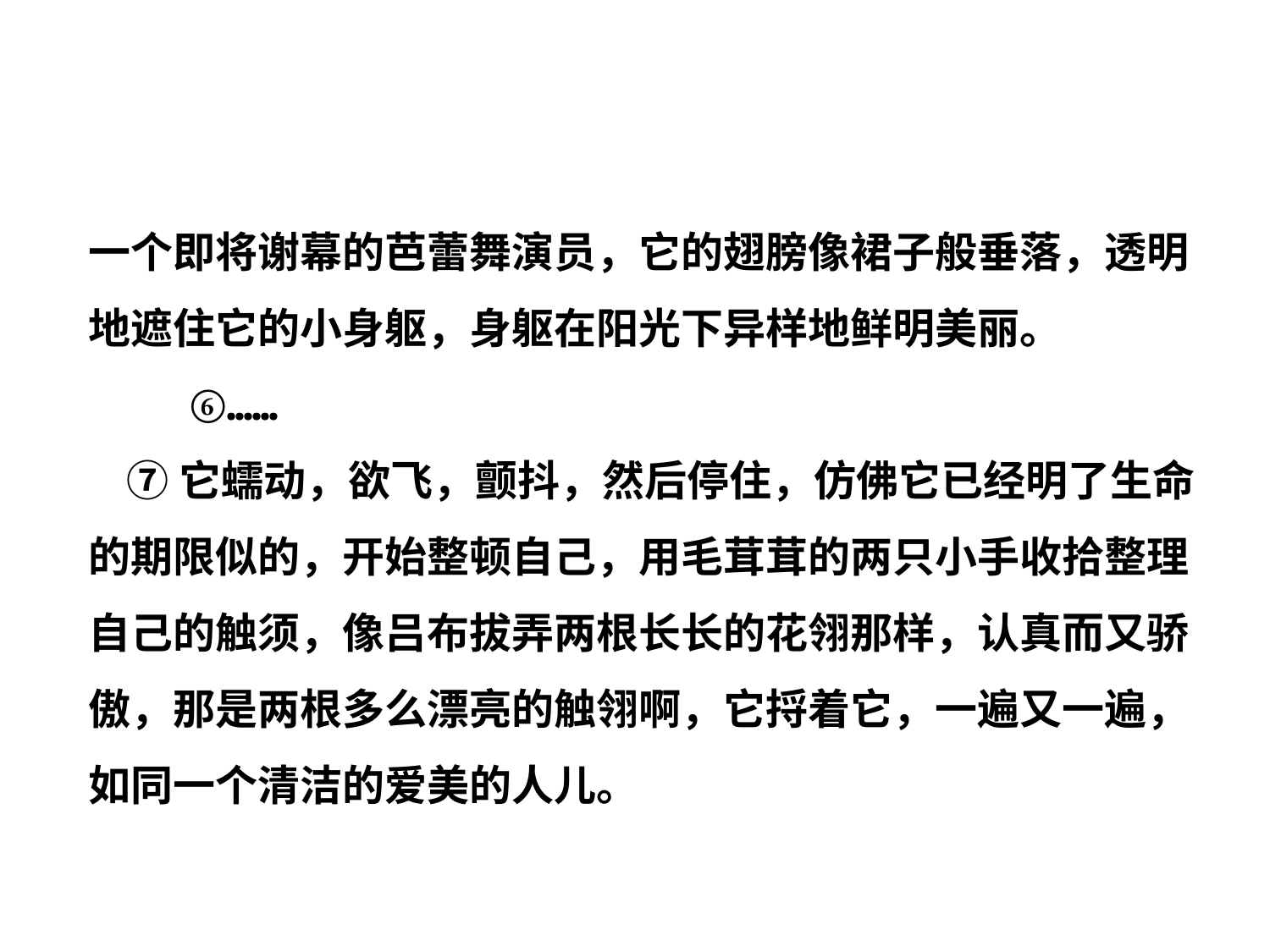

一个即将谢幕的芭蕾舞演员，它的翅膀像裙子般垂落，透明地遮住它的小身躯，身躯在阳光下异样地鲜明美丽。
    ⑥……
    ⑦它蠕动，欲飞，颤抖，然后停住，仿佛它已经明了生命的期限似的，开始整顿自己，用毛茸茸的两只小手收拾整理自己的触须，像吕布拔弄两根长长的花翎那样，认真而又骄傲，那是两根多么漂亮的触翎啊，它捋着它，一遍又一遍，如同一个清洁的爱美的人儿。